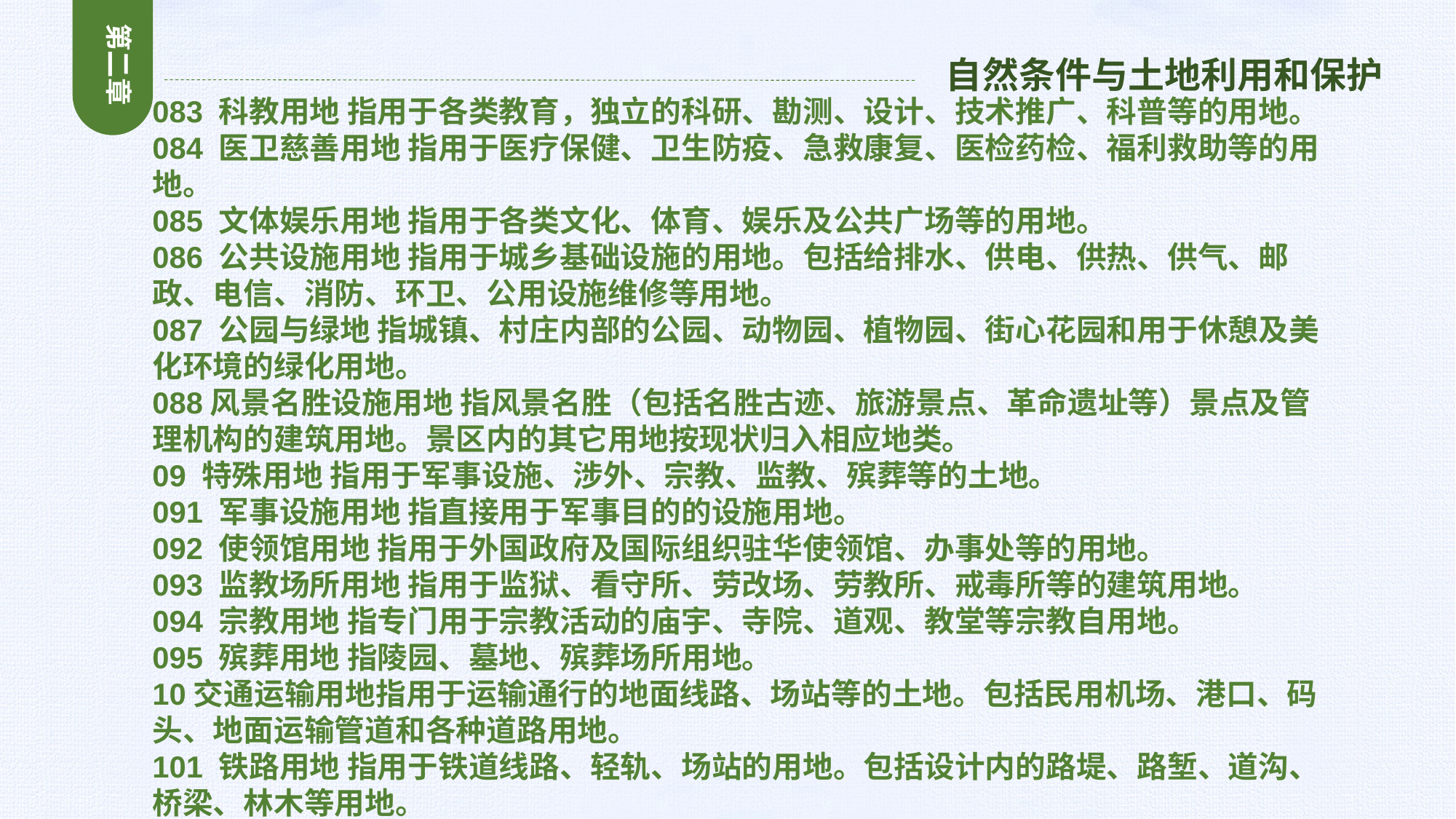

第二章
自然条件与土地利用和保护
083 科教用地 指用于各类教育，独立的科研、勘测、设计、技术推广、科普等的用地。
084 医卫慈善用地 指用于医疗保健、卫生防疫、急救康复、医检药检、福利救助等的用地。
085 文体娱乐用地 指用于各类文化、体育、娱乐及公共广场等的用地。
086 公共设施用地 指用于城乡基础设施的用地。包括给排水、供电、供热、供气、邮政、电信、消防、环卫、公用设施维修等用地。
087 公园与绿地 指城镇、村庄内部的公园、动物园、植物园、街心花园和用于休憩及美化环境的绿化用地。
088风景名胜设施用地 指风景名胜（包括名胜古迹、旅游景点、革命遗址等）景点及管理机构的建筑用地。景区内的其它用地按现状归入相应地类。
09 特殊用地 指用于军事设施、涉外、宗教、监教、殡葬等的土地。
091 军事设施用地 指直接用于军事目的的设施用地。
092 使领馆用地 指用于外国政府及国际组织驻华使领馆、办事处等的用地。
093 监教场所用地 指用于监狱、看守所、劳改场、劳教所、戒毒所等的建筑用地。
094 宗教用地 指专门用于宗教活动的庙宇、寺院、道观、教堂等宗教自用地。
095 殡葬用地 指陵园、墓地、殡葬场所用地。
10交通运输用地指用于运输通行的地面线路、场站等的土地。包括民用机场、港口、码头、地面运输管道和各种道路用地。
101 铁路用地 指用于铁道线路、轻轨、场站的用地。包括设计内的路堤、路堑、道沟、桥梁、林木等用地。